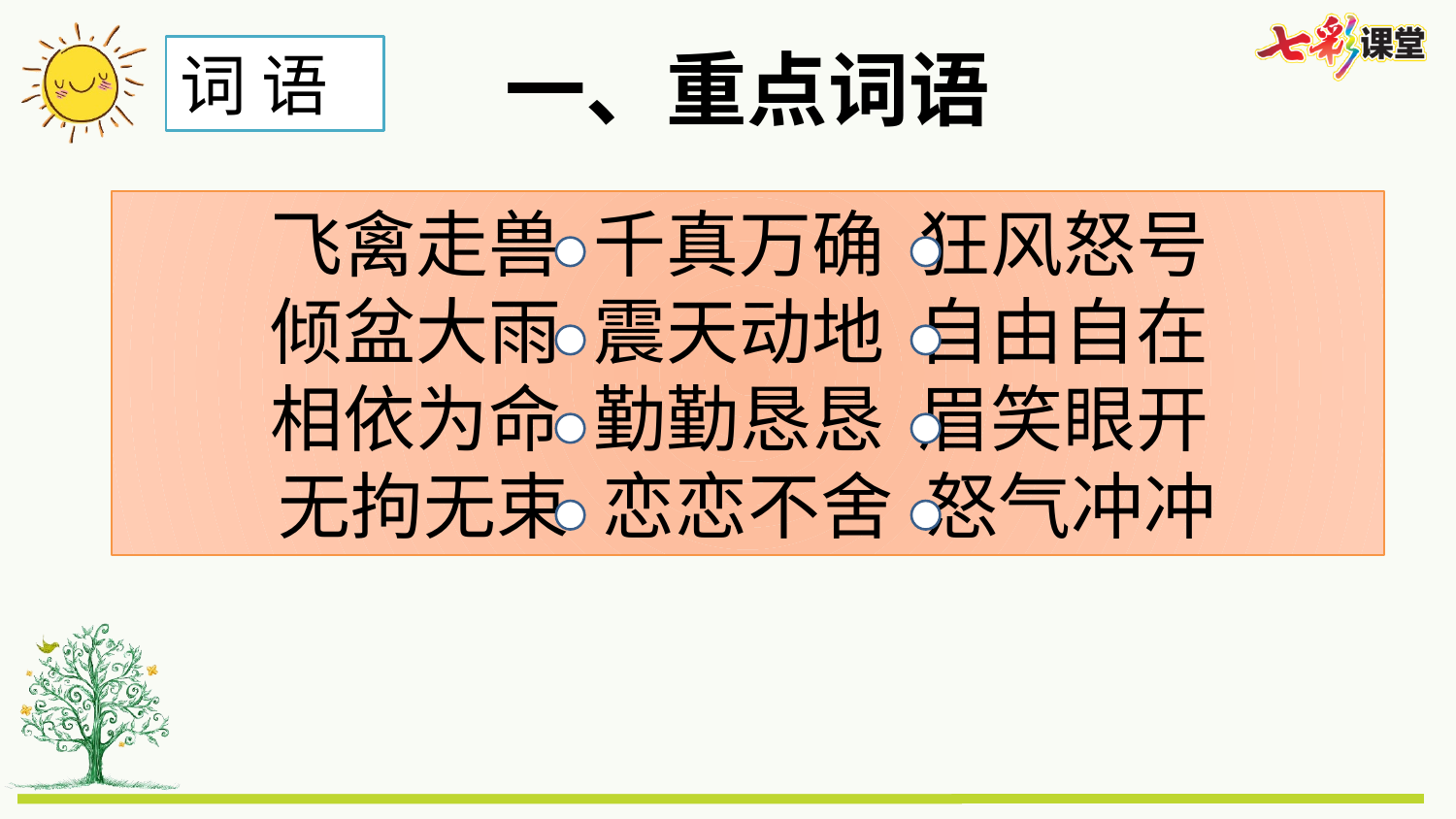

一、重点词语
词 语
飞禽走兽  千真万确  狂风怒号
倾盆大雨  震天动地  自由自在
相依为命  勤勤恳恳  眉笑眼开
无拘无束  恋恋不舍  怒气冲冲